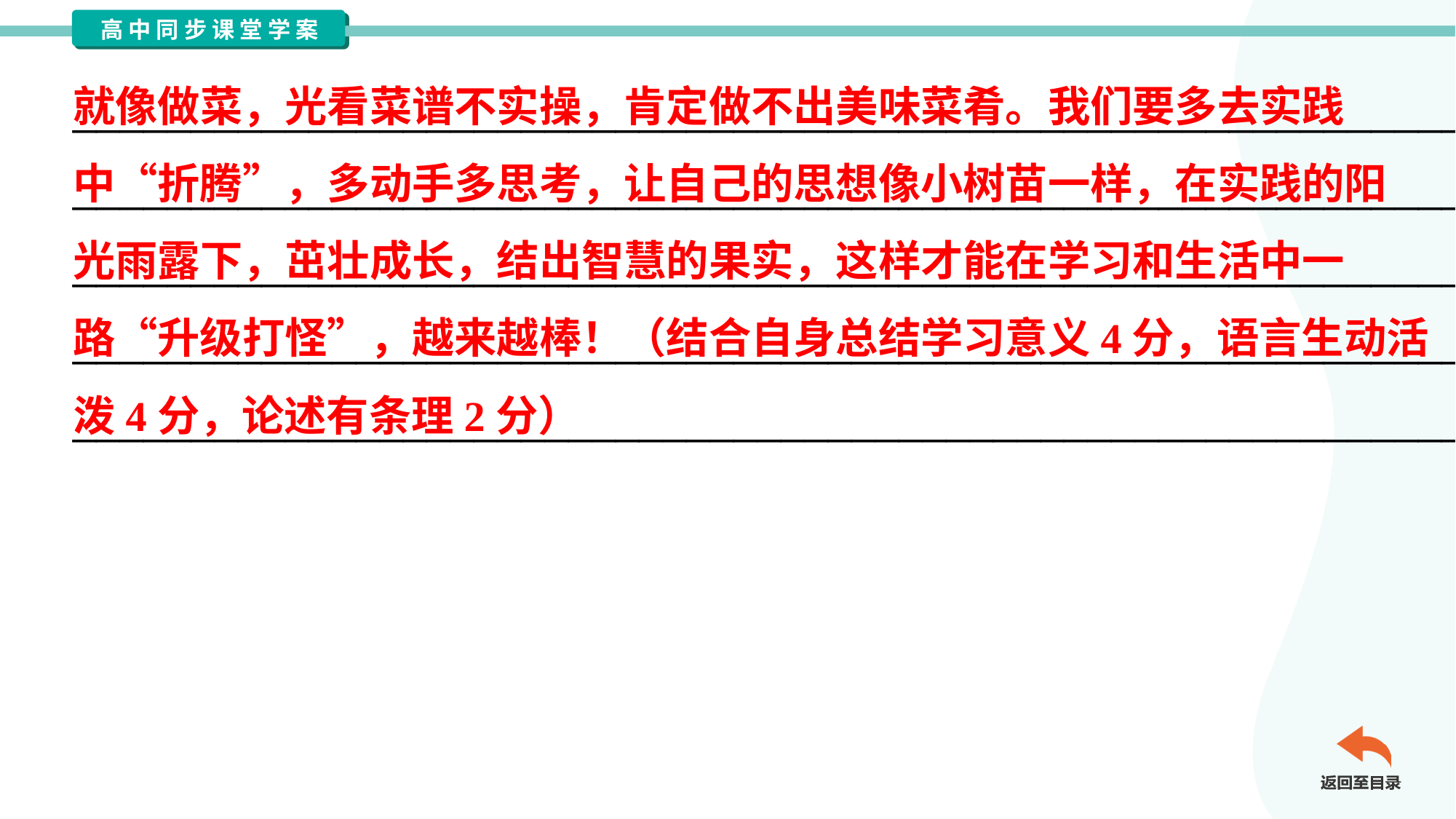

就像做菜，光看菜谱不实操，肯定做不出美味菜肴。我们要多去实践
中“折腾”，多动手多思考，让自己的思想像小树苗一样，在实践的阳
光雨露下，茁壮成长，结出智慧的果实，这样才能在学习和生活中一
路“升级打怪”，越来越棒！（结合自身总结学习意义4分，语言生动活
泼4分，论述有条理2分）
_____________________________________________________________
_____________________________________________________________
_____________________________________________________________
_____________________________________________________________
_____________________________________________________________